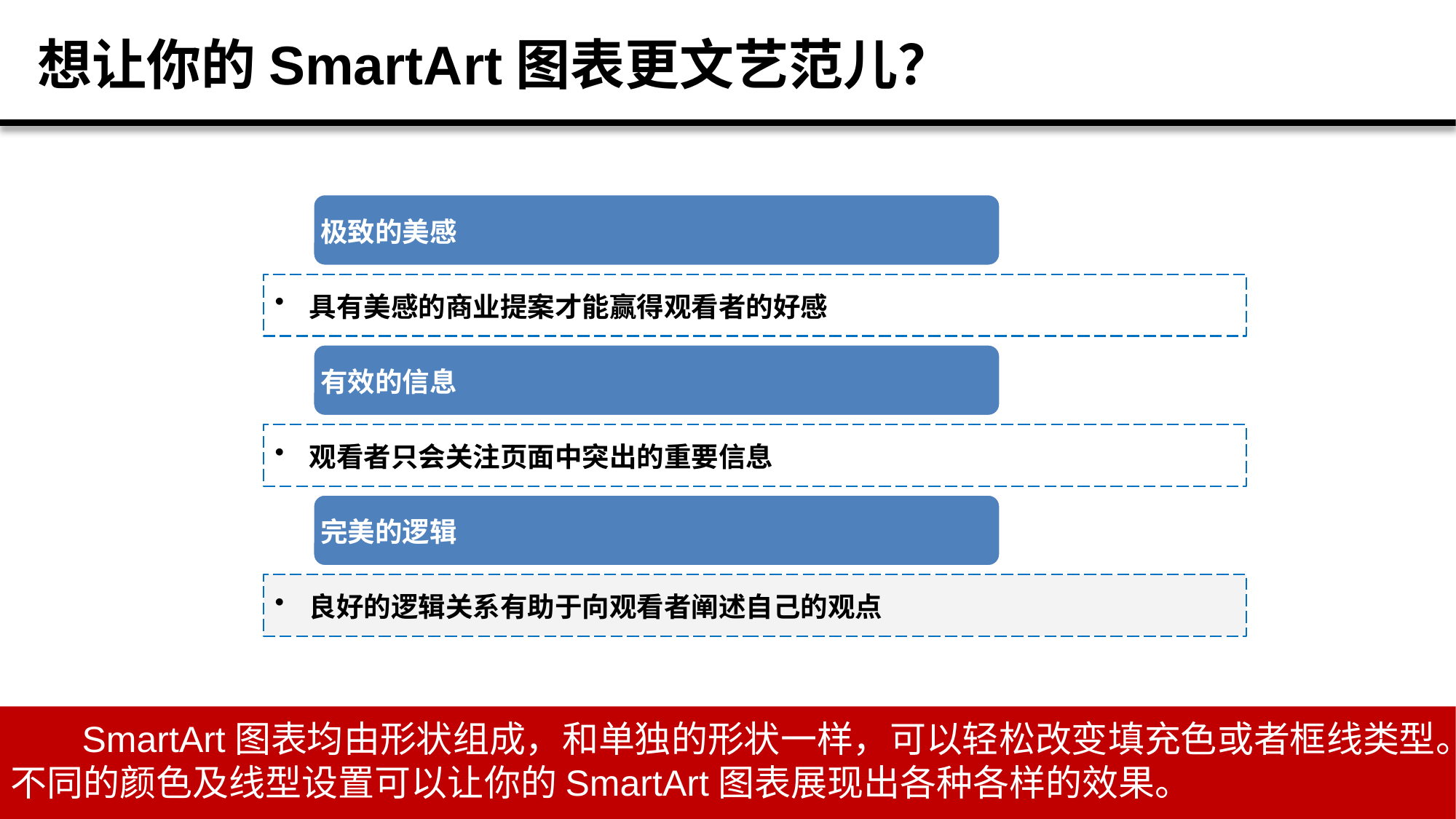

# 想让你的SmartArt图表更文艺范儿？
极致的美感
具有美感的商业提案才能赢得观看者的好感
有效的信息
观看者只会关注页面中突出的重要信息
完美的逻辑
良好的逻辑关系有助于向观看者阐述自己的观点
       SmartArt图表均由形状组成，和单独的形状一样，可以轻松改变填充色或者框线类型。不同的颜色及线型设置可以让你的SmartArt图表展现出各种各样的效果。